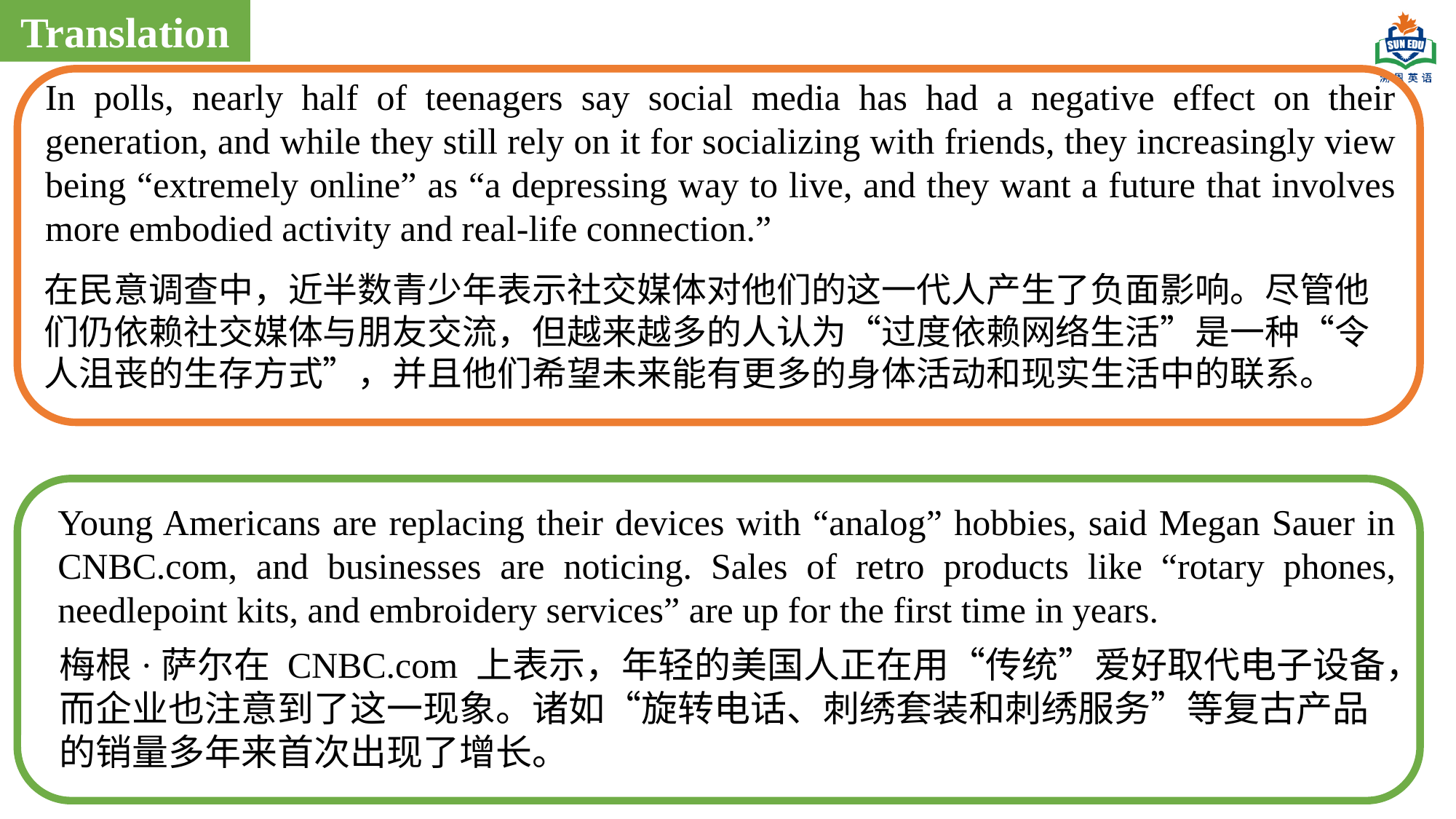

Translation

In polls, nearly half of teenagers say social media has had a negative effect on their generation, and while they still rely on it for socializing with friends, they increasingly view being “extremely online” as “a depressing way to live, and they want a future that involves more embodied activity and real-life connection.”
在民意调查中，近半数青少年表示社交媒体对他们的这一代人产生了负面影响。尽管他们仍依赖社交媒体与朋友交流，但越来越多的人认为“过度依赖网络生活”是一种“令人沮丧的生存方式”，并且他们希望未来能有更多的身体活动和现实生活中的联系。

Young Americans are replacing their devices with “analog” hobbies, said Megan Sauer in CNBC.com, and businesses are noticing. Sales of retro products like “rotary phones, needlepoint kits, and embroidery services” are up for the first time in years.
梅根·萨尔在 CNBC.com 上表示，年轻的美国人正在用“传统”爱好取代电子设备，而企业也注意到了这一现象。诸如“旋转电话、刺绣套装和刺绣服务”等复古产品的销量多年来首次出现了增长。